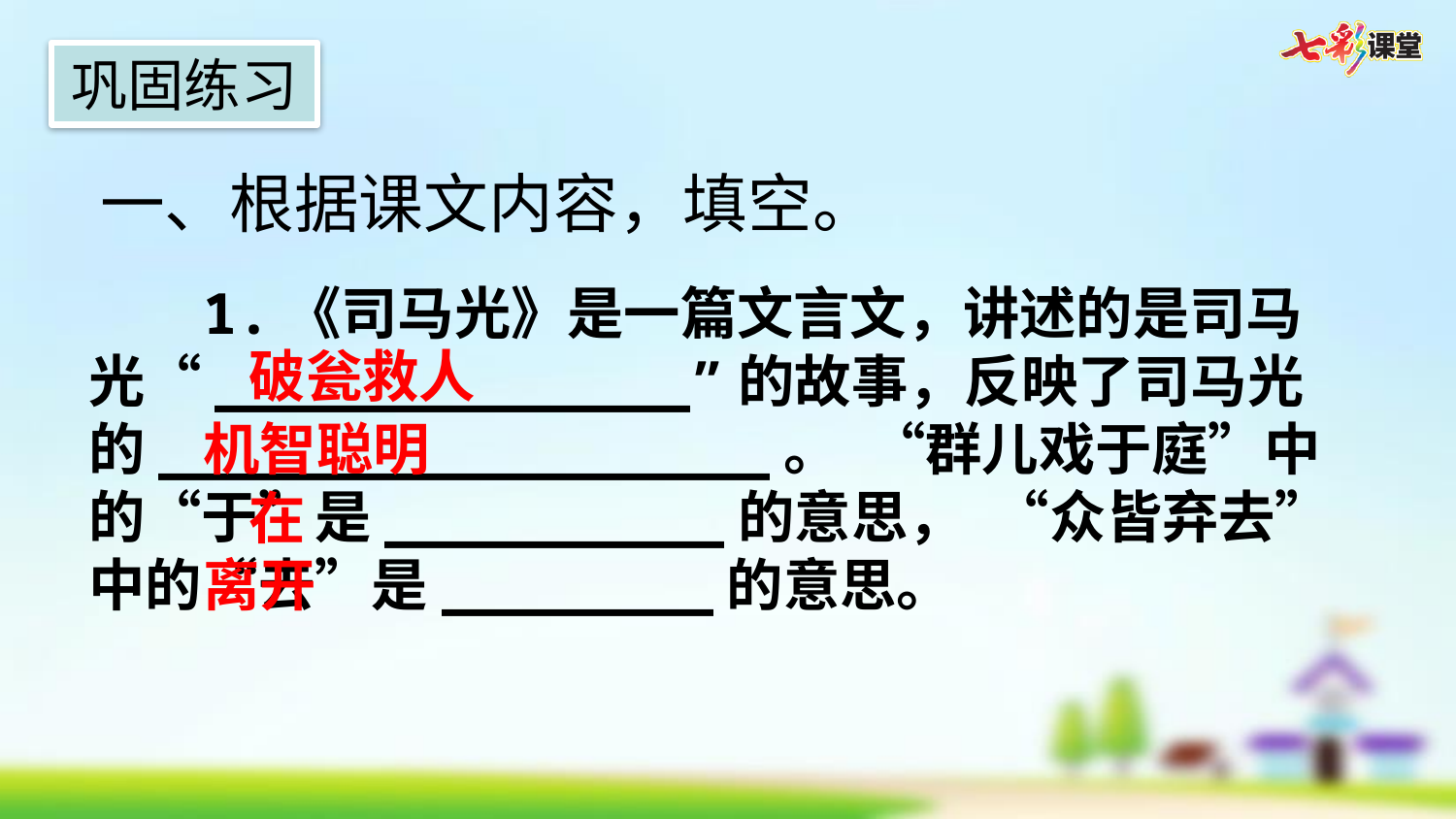

巩固练习
一、根据课文内容，填空。
1.《司马光》是一篇文言文，讲述的是司马光“______________”的故事，反映了司马光的__________________。 “群儿戏于庭”中的“于”是__________的意思， “众皆弃去”中的“去”是________的意思。
破瓮救人
机智聪明
在
离开